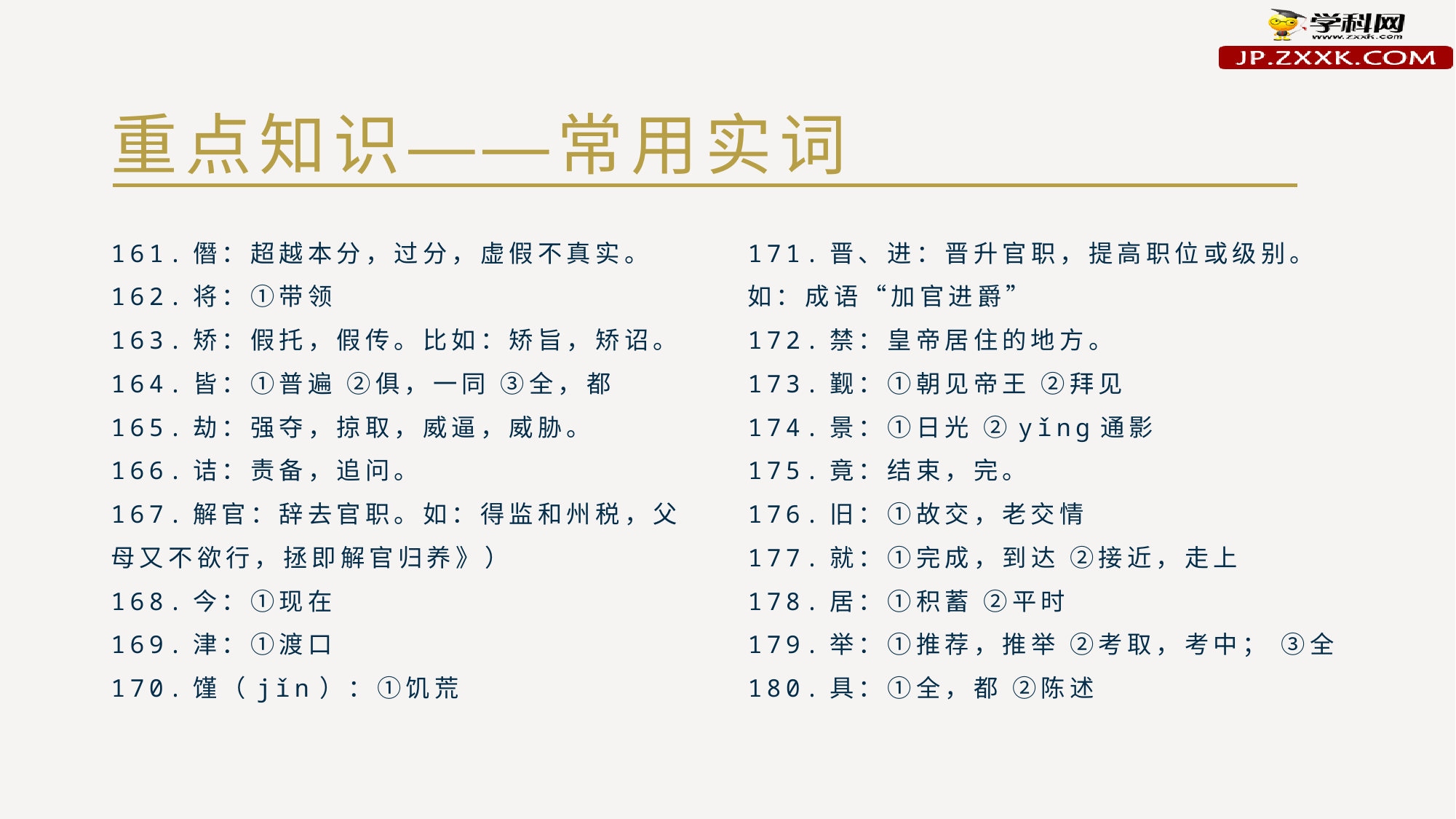

# 重点知识——常用实词
161.僭：超越本分，过分，虚假不真实。
162.将：①带领
163.矫：假托，假传。比如：矫旨，矫诏。
164.皆：①普遍 ②俱，一同 ③全，都
165.劫：强夺，掠取，威逼，威胁。
166.诘：责备，追问。
167.解官：辞去官职。如：得监和州税，父母又不欲行，拯即解官归养》）
168.今：①现在
169.津：①渡口
170.馑（jǐn）：①饥荒
171.晋、进：晋升官职，提高职位或级别。如：成语“加官进爵”
172.禁：皇帝居住的地方。
173.觐：①朝见帝王 ②拜见
174.景：①日光 ②yǐng通影
175.竟：结束，完。
176.旧：①故交，老交情
177.就：①完成，到达 ②接近，走上
178.居：①积蓄 ②平时
179.举：①推荐，推举 ②考取，考中； ③全
180.具：①全，都 ②陈述